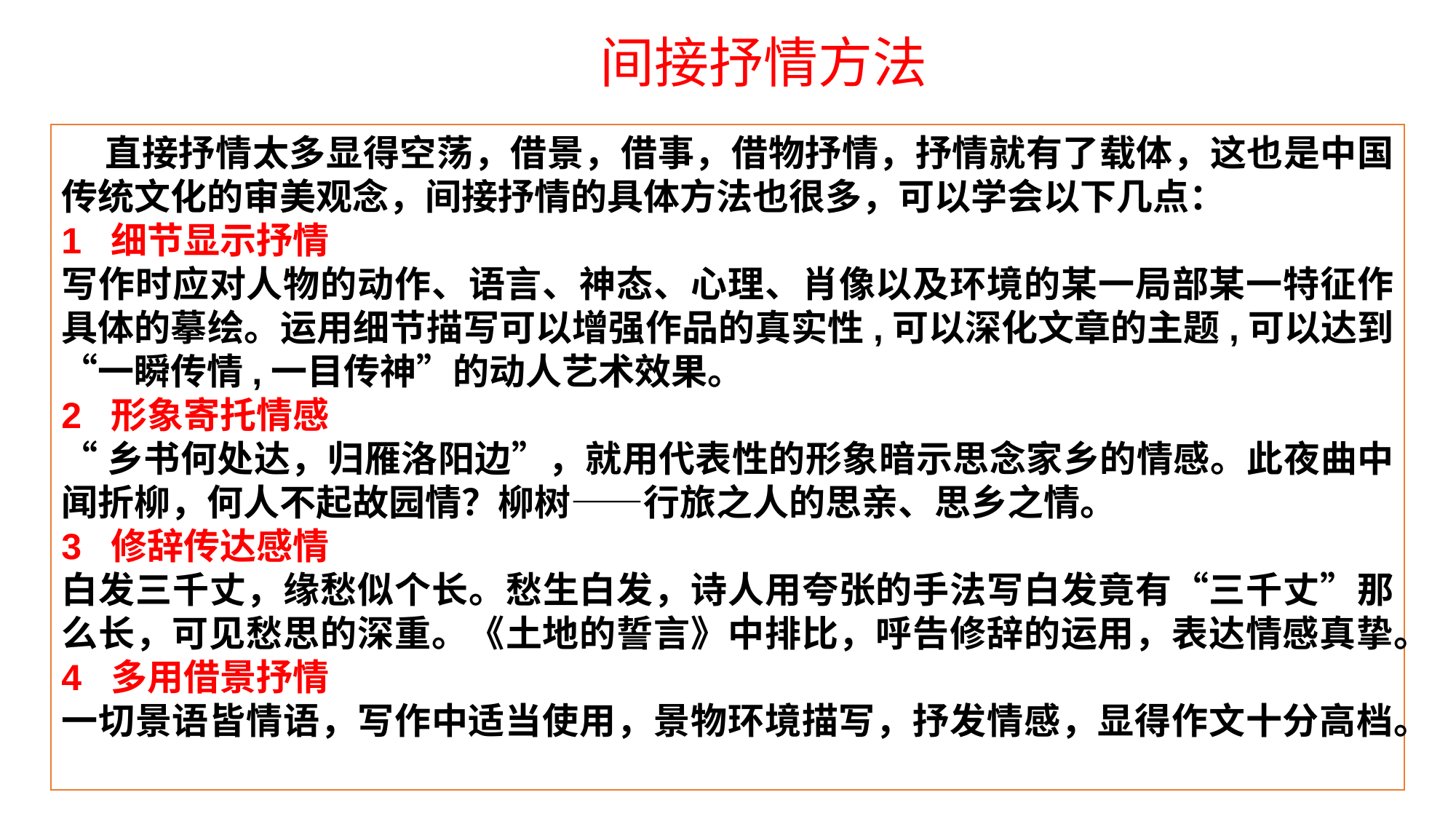

间接抒情方法
    直接抒情太多显得空荡，借景，借事，借物抒情，抒情就有了载体，这也是中国传统文化的审美观念，间接抒情的具体方法也很多，可以学会以下几点：
1  细节显示抒情
写作时应对人物的动作、语言、神态、心理、肖像以及环境的某一局部某一特征作具体的摹绘。运用细节描写可以增强作品的真实性,可以深化文章的主题,可以达到“一瞬传情,一目传神”的动人艺术效果。
2  形象寄托情感
“乡书何处达，归雁洛阳边”，就用代表性的形象暗示思念家乡的情感。此夜曲中闻折柳，何人不起故园情？柳树——行旅之人的思亲、思乡之情。
3  修辞传达感情
白发三千丈，缘愁似个长。愁生白发，诗人用夸张的手法写白发竟有“三千丈”那么长，可见愁思的深重。《土地的誓言》中排比，呼告修辞的运用，表达情感真挚。
4  多用借景抒情
一切景语皆情语，写作中适当使用，景物环境描写，抒发情感，显得作文十分高档。